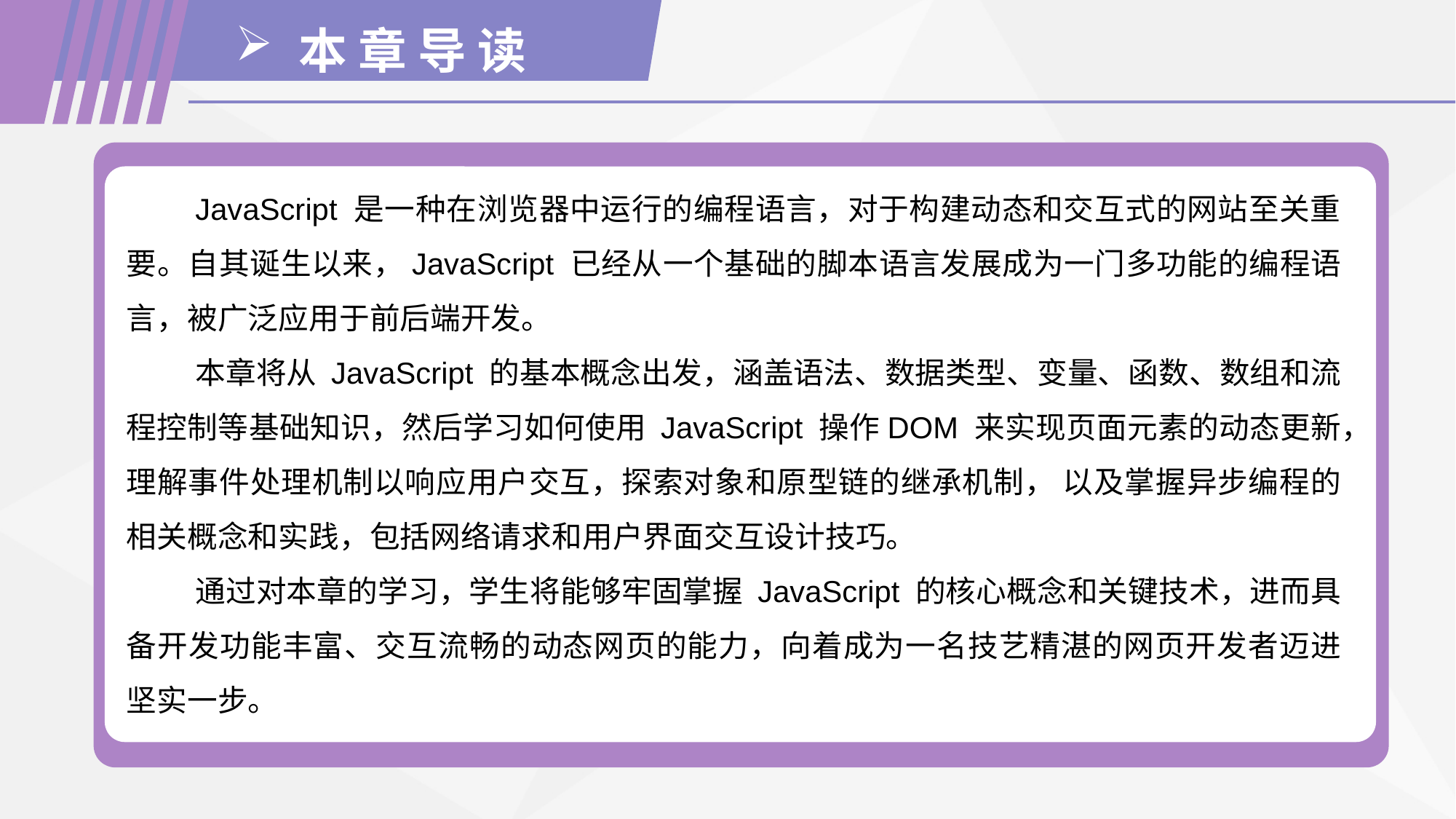

本 章 导 读

JavaScript 是一种在浏览器中运行的编程语言，对于构建动态和交互式的网站至关重要。自其诞生以来，JavaScript 已经从一个基础的脚本语言发展成为一门多功能的编程语言，被广泛应用于前后端开发。
本章将从 JavaScript 的基本概念出发，涵盖语法、数据类型、变量、函数、数组和流程控制等基础知识，然后学习如何使用 JavaScript 操作DOM 来实现页面元素的动态更新，理解事件处理机制以响应用户交互，探索对象和原型链的继承机制， 以及掌握异步编程的相关概念和实践，包括网络请求和用户界面交互设计技巧。
通过对本章的学习，学生将能够牢固掌握 JavaScript 的核心概念和关键技术，进而具备开发功能丰富、交互流畅的动态网页的能力，向着成为一名技艺精湛的网页开发者迈进坚实一步。